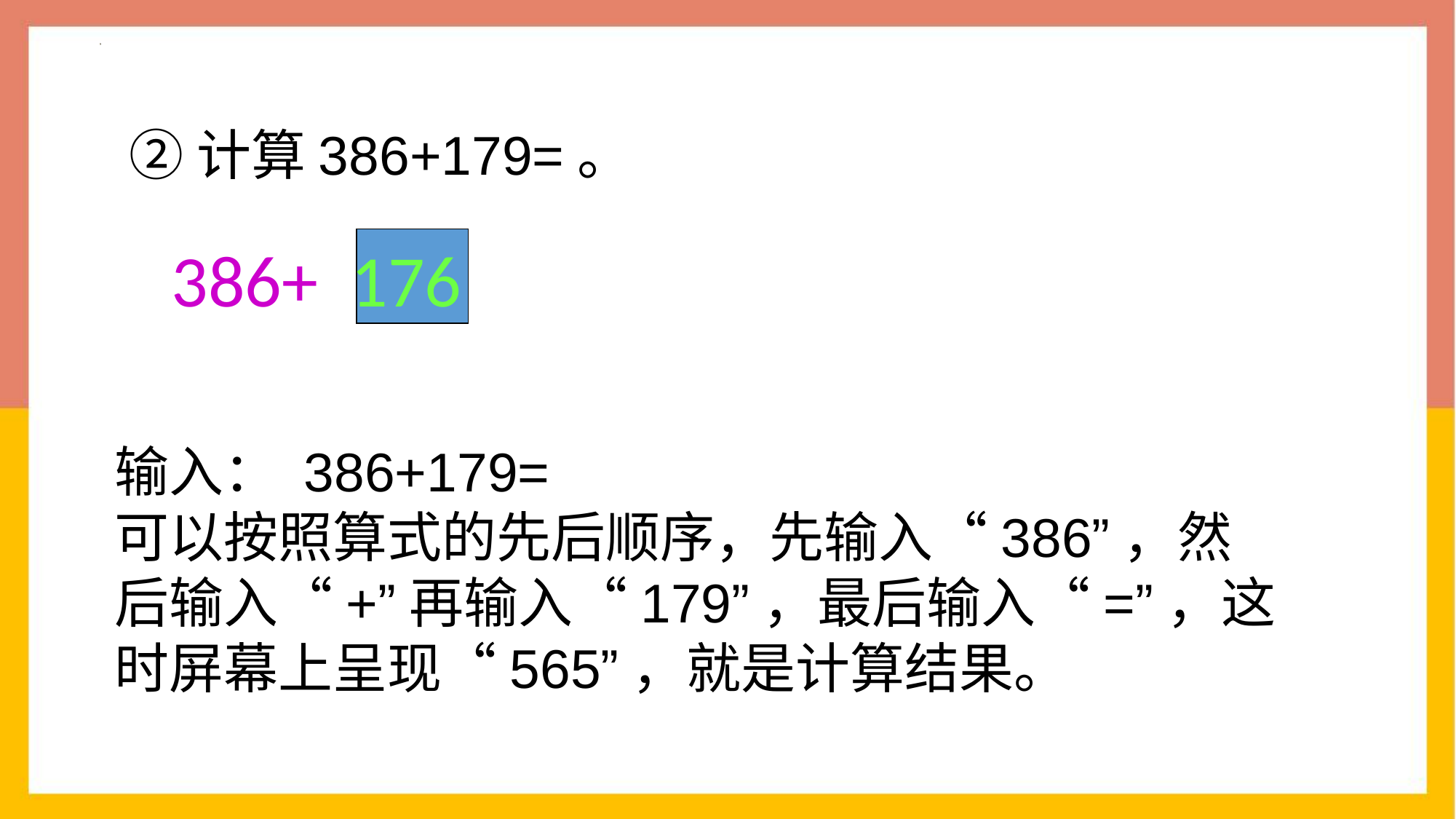

②计算386+179=。

386+  176

输入： 386+179=
可以按照算式的先后顺序，先输入“386”，然后输入“+”再输入“179”，最后输入“=”，这时屏幕上呈现“565”，就是计算结果。